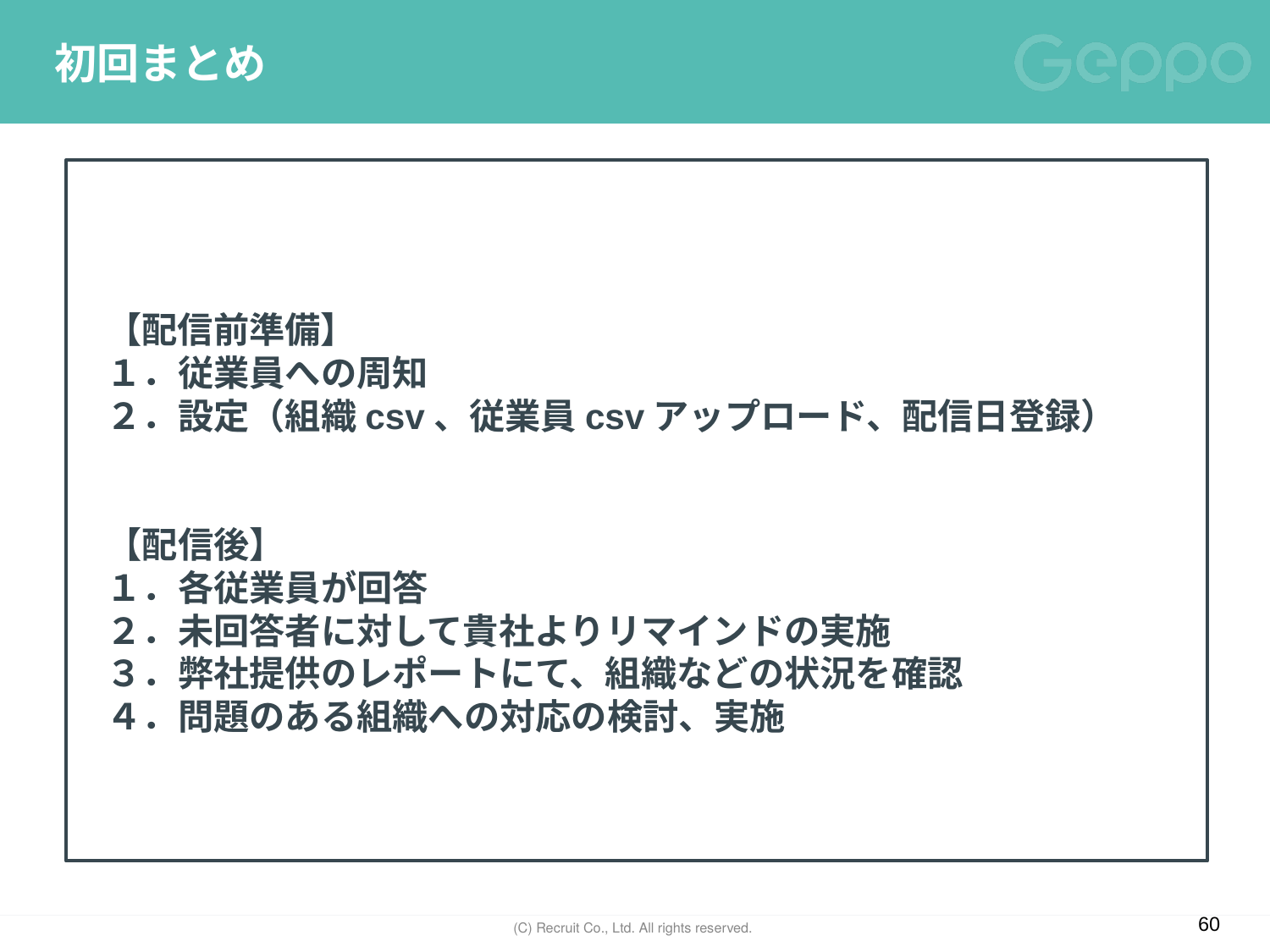

# 初回まとめ

【配信前準備】
１．従業員への周知
２．設定（組織csv、従業員csvアップロード、配信日登録）

【配信後】
１．各従業員が回答
２．未回答者に対して貴社よりリマインドの実施
３．弊社提供のレポートにて、組織などの状況を確認
４．問題のある組織への対応の検討、実施
60